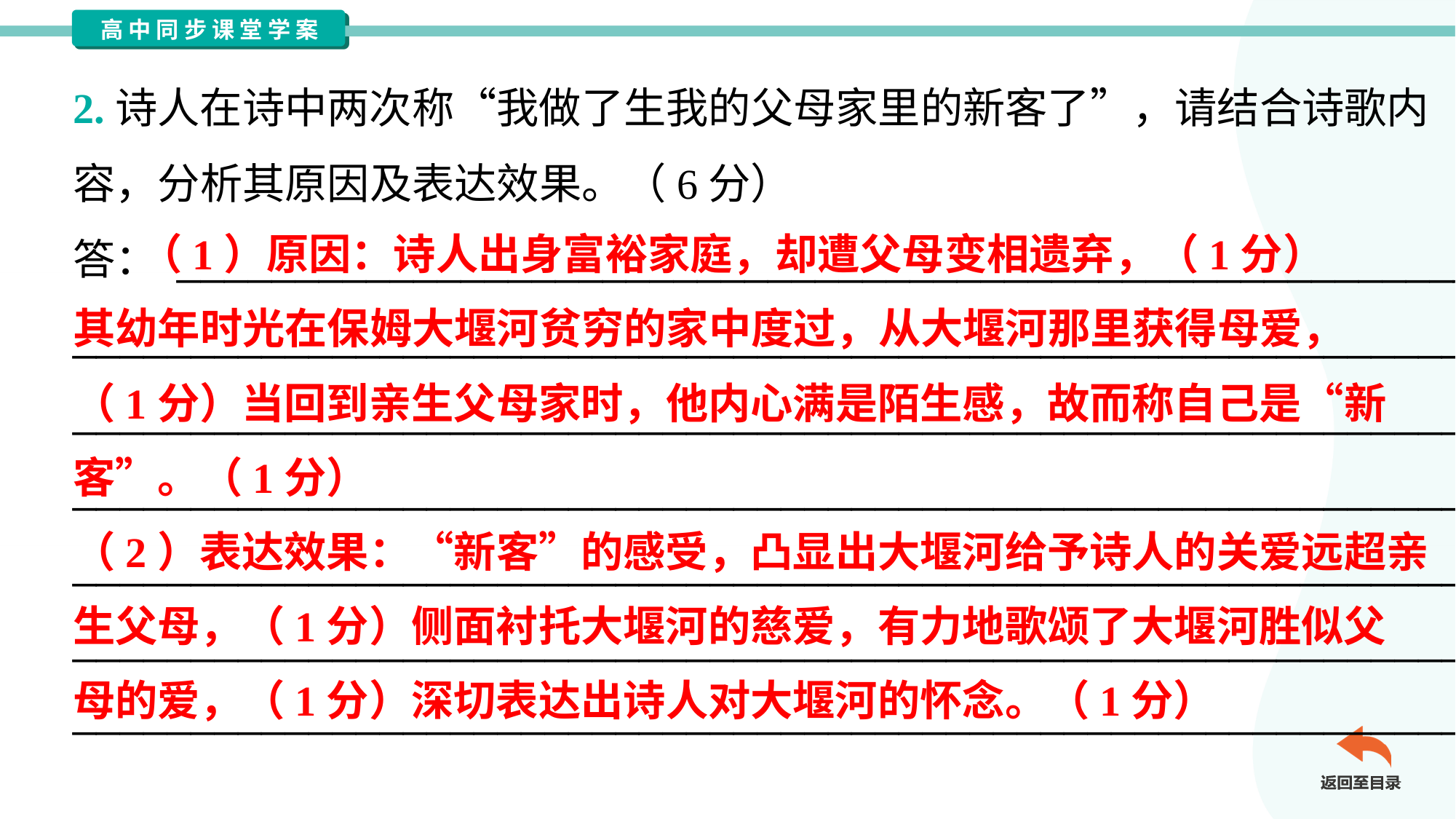

2.诗人在诗中两次称“我做了生我的父母家里的新客了”，请结合诗歌内
容，分析其原因及表达效果。（6分）
答： ________________________________________________________
_____________________________________________________________
_____________________________________________________________
_____________________________________________________________
_____________________________________________________________
_____________________________________________________________
_____________________________________________________________
      （1）原因：诗人出身富裕家庭，却遭父母变相遗弃，（1分）
其幼年时光在保姆大堰河贫穷的家中度过，从大堰河那里获得母爱，
（1分）当回到亲生父母家时，他内心满是陌生感，故而称自己是“新
客”。（1分）
（2）表达效果：“新客”的感受，凸显出大堰河给予诗人的关爱远超亲
生父母，（1分）侧面衬托大堰河的慈爱，有力地歌颂了大堰河胜似父
母的爱，（1分）深切表达出诗人对大堰河的怀念。（1分）